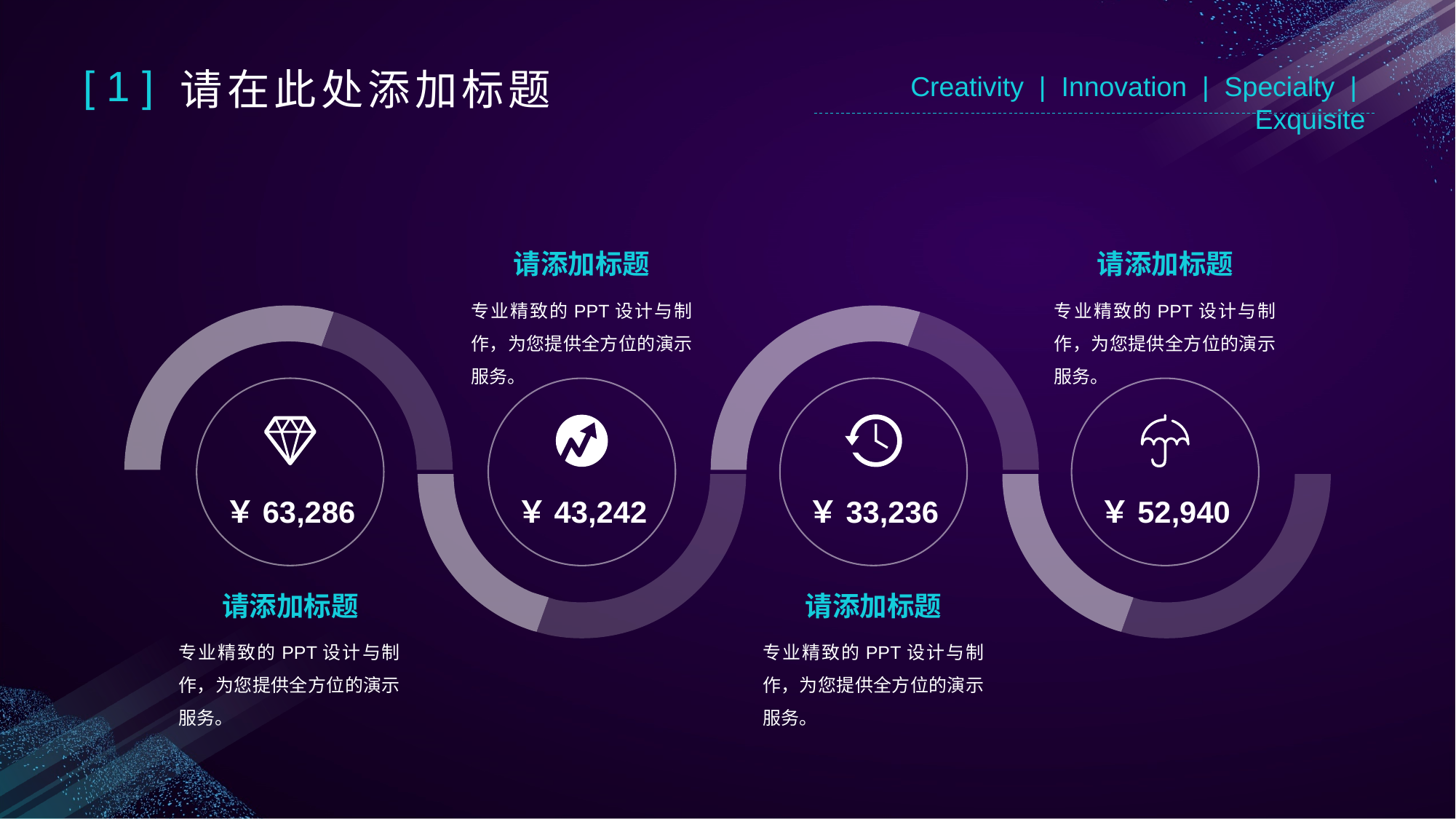

[ 1 ]
请在此处添加标题
Creativity  |  Innovation  |  Specialty  |  Exquisite
请添加标题
请添加标题
专业精致的PPT设计与制作，为您提供全方位的演示服务。
专业精致的PPT设计与制作，为您提供全方位的演示服务。

￥63,286
￥43,242
￥33,236
￥52,940
请添加标题
请添加标题
专业精致的PPT设计与制作，为您提供全方位的演示服务。
专业精致的PPT设计与制作，为您提供全方位的演示服务。